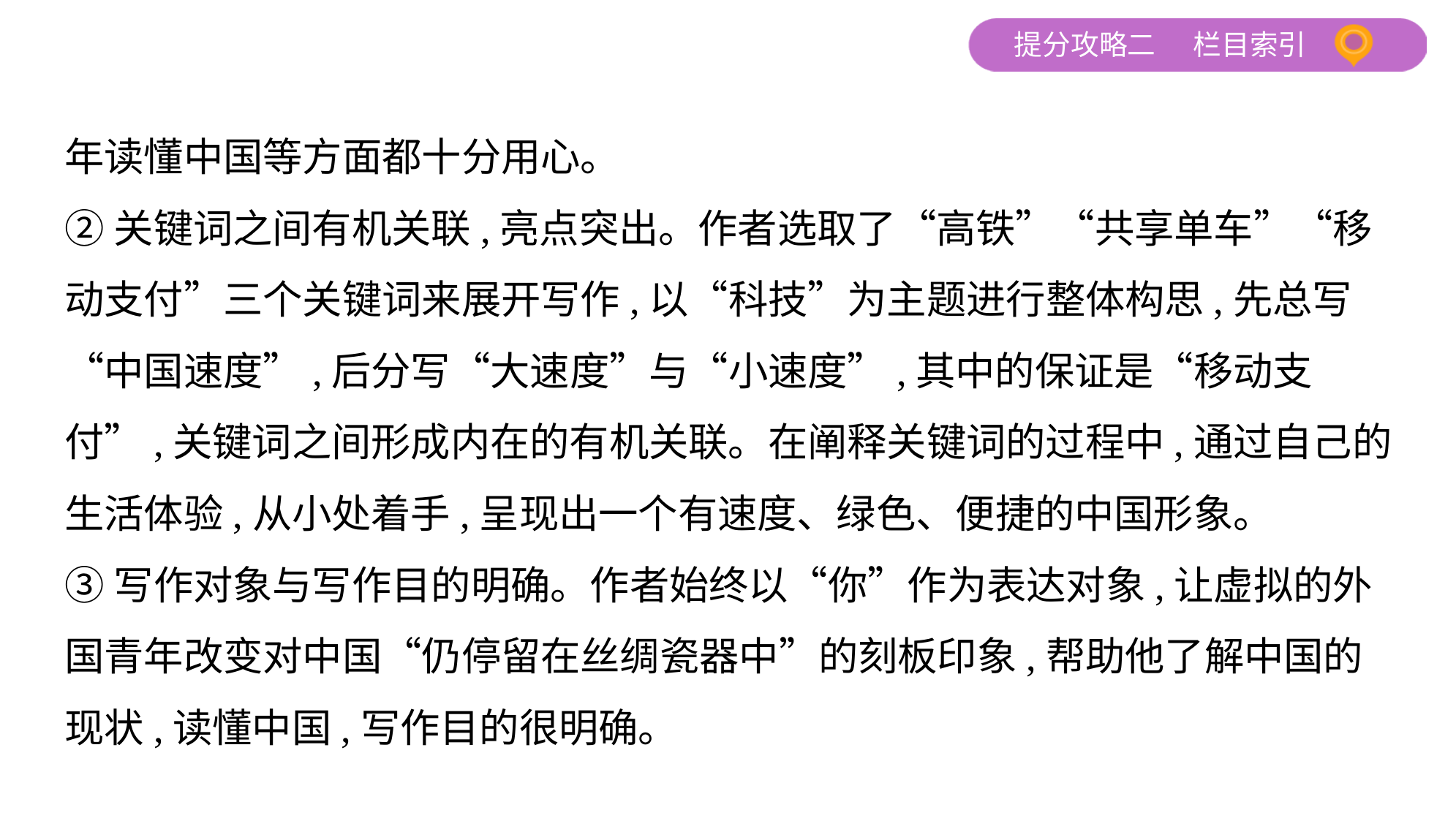

年读懂中国等方面都十分用心。
②关键词之间有机关联,亮点突出。作者选取了“高铁”“共享单车”“移
动支付”三个关键词来展开写作,以“科技”为主题进行整体构思,先总写
“中国速度”,后分写“大速度”与“小速度”,其中的保证是“移动支
付”,关键词之间形成内在的有机关联。在阐释关键词的过程中,通过自己的
生活体验,从小处着手,呈现出一个有速度、绿色、便捷的中国形象。
③写作对象与写作目的明确。作者始终以“你”作为表达对象,让虚拟的外
国青年改变对中国“仍停留在丝绸瓷器中”的刻板印象,帮助他了解中国的
现状,读懂中国,写作目的很明确。